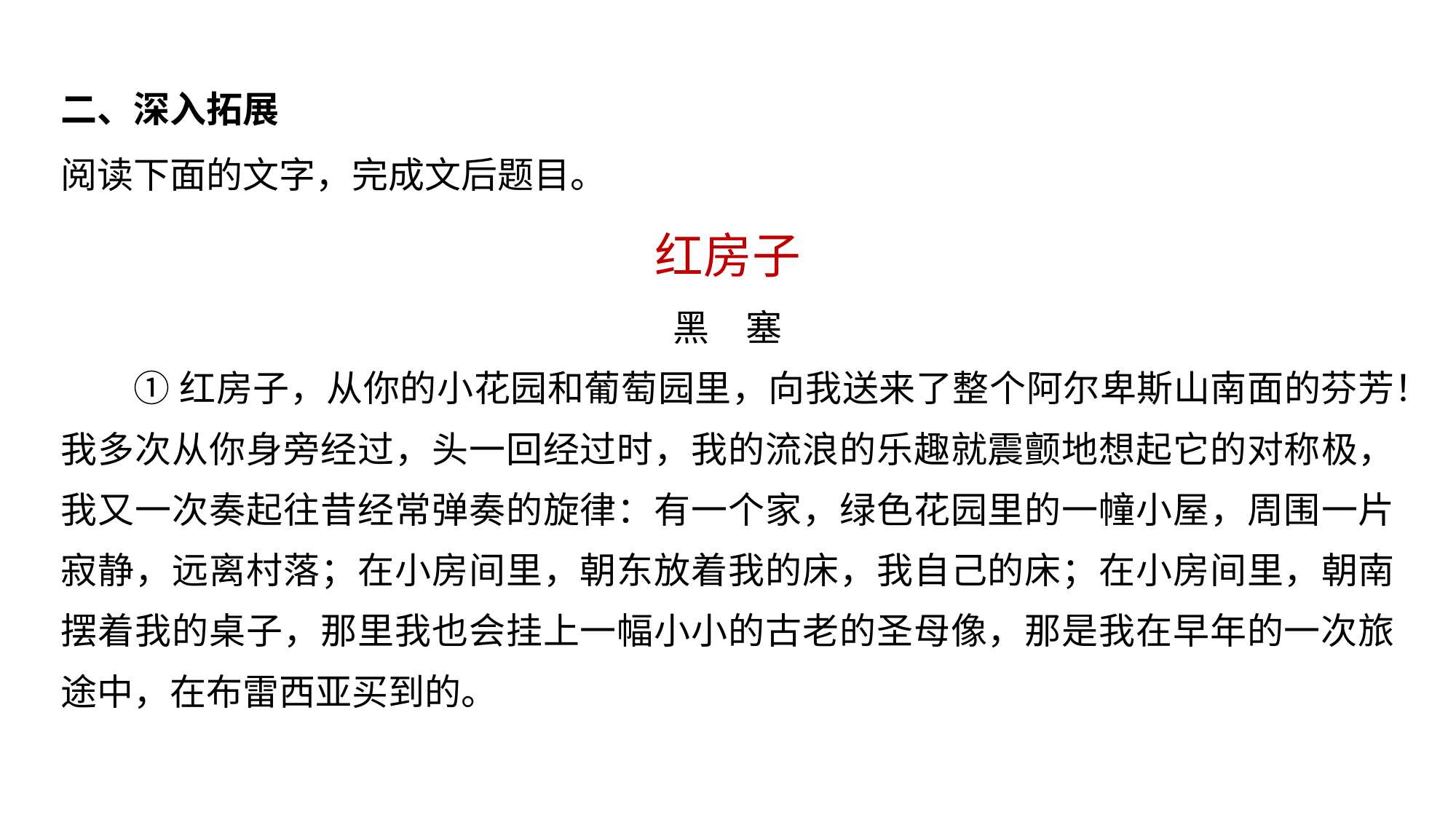

二、深入拓展
阅读下面的文字，完成文后题目。
红房子
黑　塞
①红房子，从你的小花园和葡萄园里，向我送来了整个阿尔卑斯山南面的芬芳！我多次从你身旁经过，头一回经过时，我的流浪的乐趣就震颤地想起它的对称极，我又一次奏起往昔经常弹奏的旋律：有一个家，绿色花园里的一幢小屋，周围一片寂静，远离村落；在小房间里，朝东放着我的床，我自己的床；在小房间里，朝南摆着我的桌子，那里我也会挂上一幅小小的古老的圣母像，那是我在早年的一次旅途中，在布雷西亚买到的。